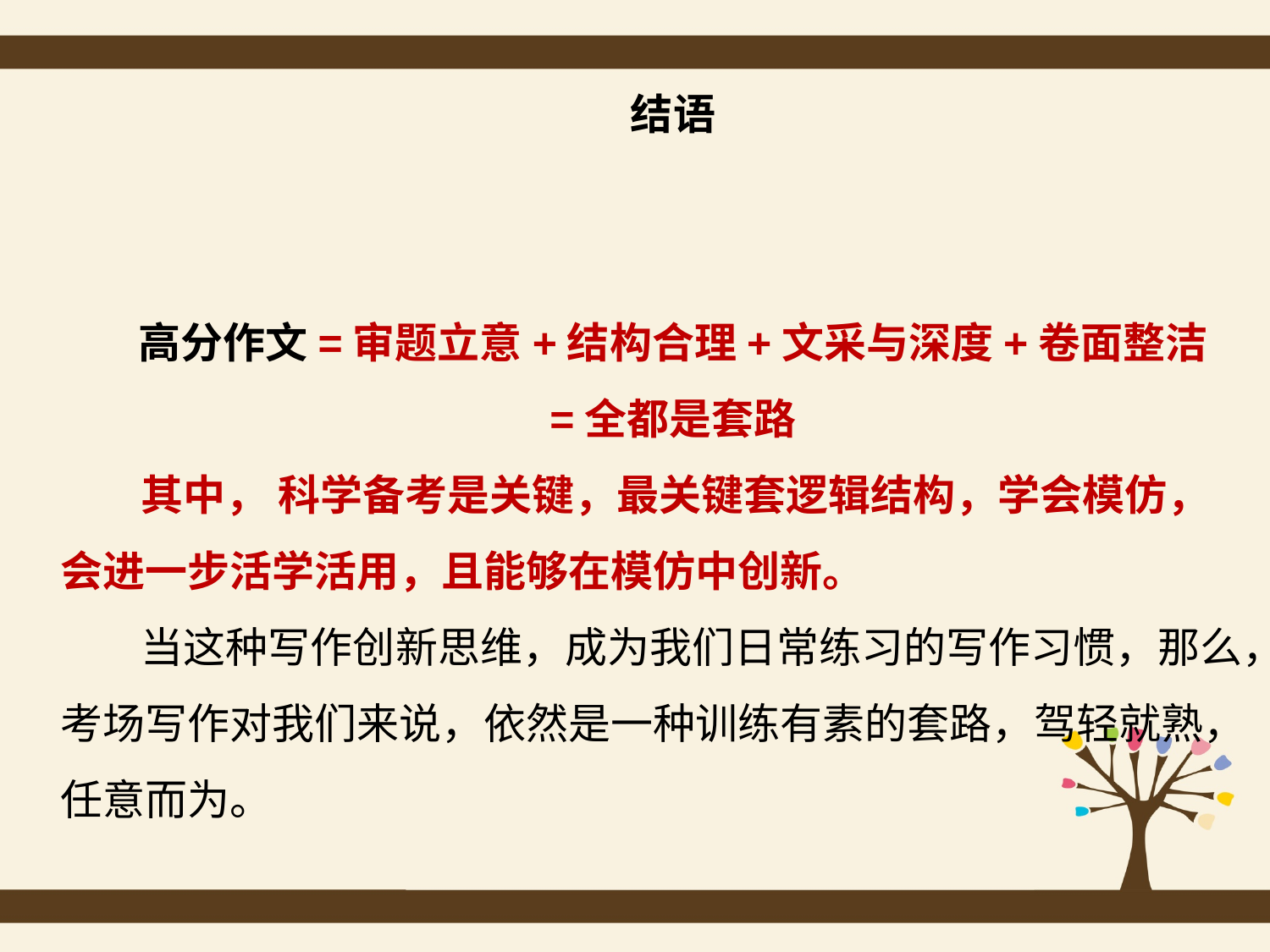

结语

高分作文=审题立意+结构合理+文采与深度+卷面整洁
=全都是套路
   其中， 科学备考是关键，最关键套逻辑结构，学会模仿，会进一步活学活用，且能够在模仿中创新。
   当这种写作创新思维，成为我们日常练习的写作习惯，那么，考场写作对我们来说，依然是一种训练有素的套路，驾轻就熟，任意而为。